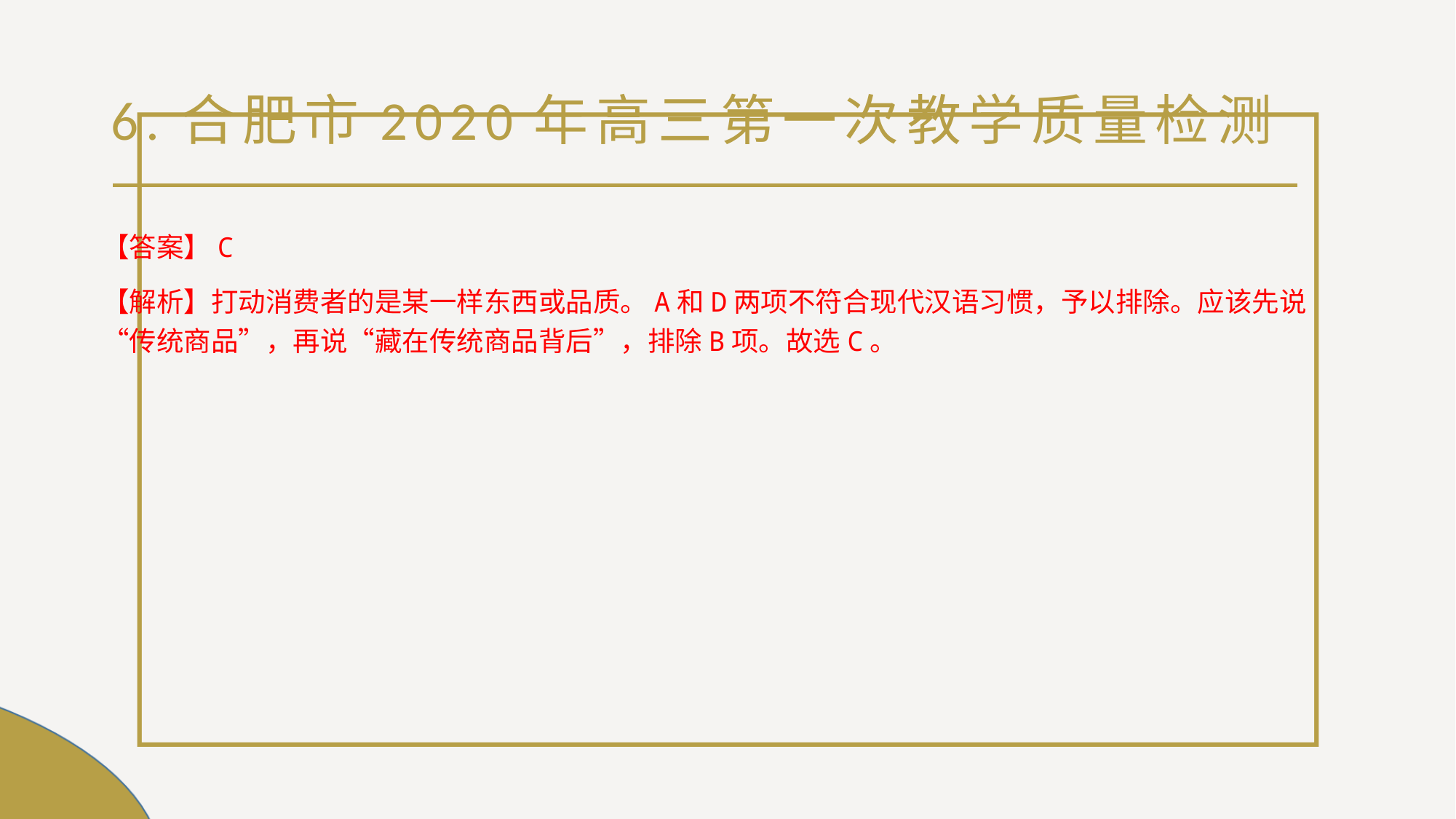

# 6.合肥市2020年高三第一次教学质量检测
【答案】C
【解析】打动消费者的是某一样东西或品质。A和D两项不符合现代汉语习惯，予以排除。应该先说“传统商品”，再说“藏在传统商品背后”，排除B项。故选C。